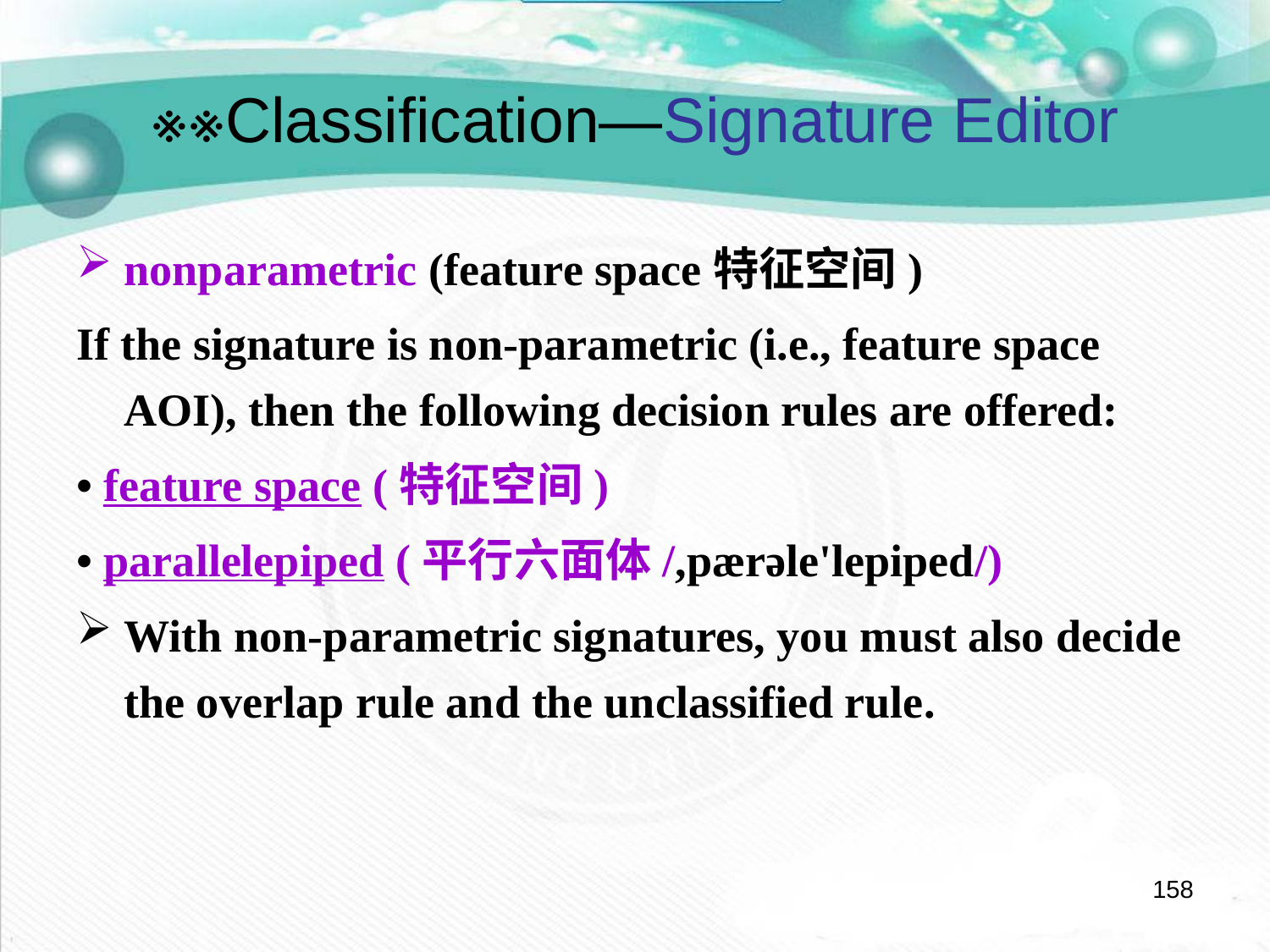

# ※※Classification—Signature Editor
nonparametric (feature space特征空间)
If the signature is non-parametric (i.e., feature space AOI), then the following decision rules are offered:
• feature space (特征空间)
• parallelepiped (平行六面体/,pærəle'lepiped/)
With non-parametric signatures, you must also decide the overlap rule and the unclassified rule.
158